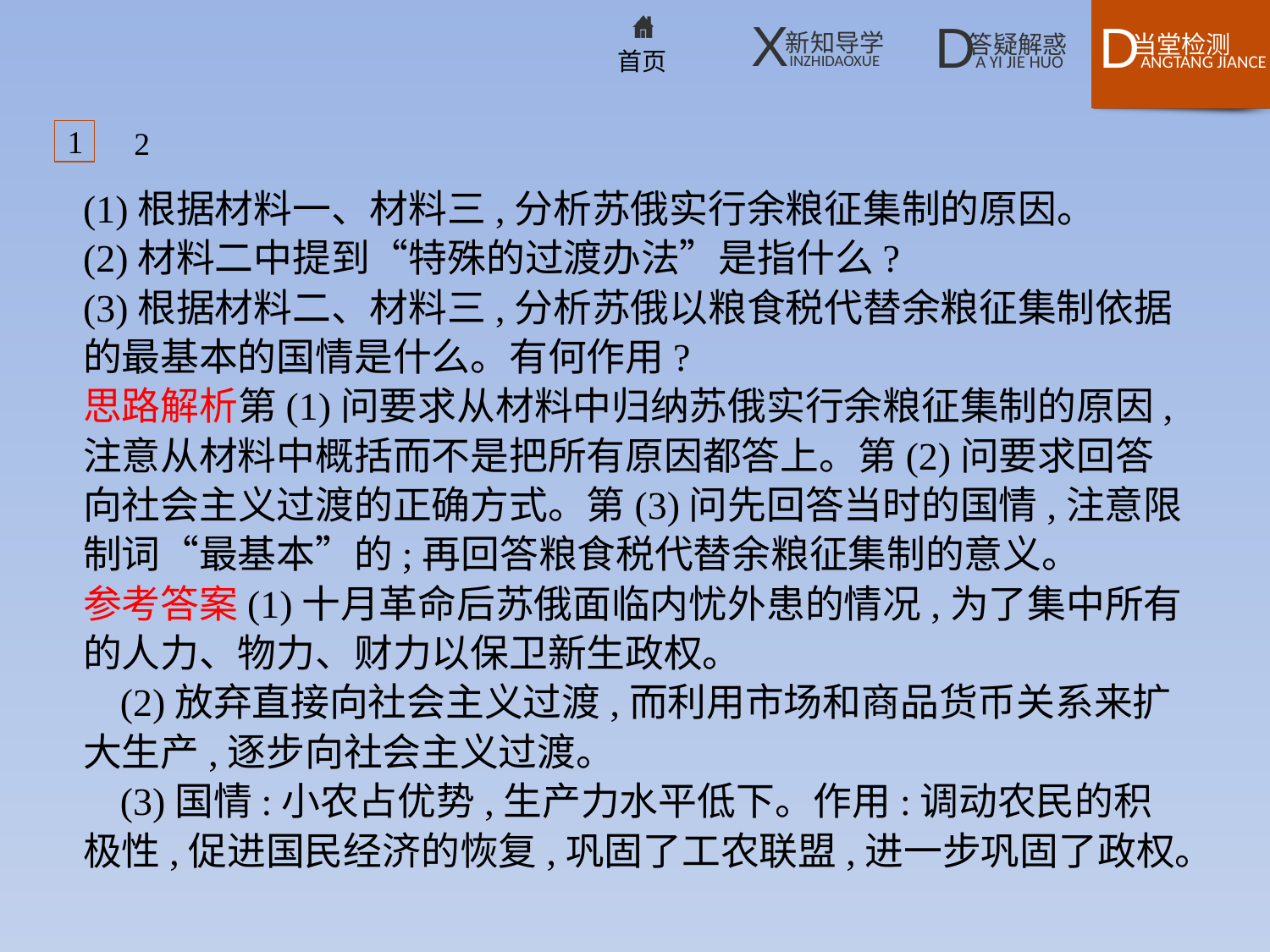

1
2
(1)根据材料一、材料三,分析苏俄实行余粮征集制的原因。
(2)材料二中提到“特殊的过渡办法”是指什么?
(3)根据材料二、材料三,分析苏俄以粮食税代替余粮征集制依据的最基本的国情是什么。有何作用?
思路解析第(1)问要求从材料中归纳苏俄实行余粮征集制的原因,注意从材料中概括而不是把所有原因都答上。第(2)问要求回答向社会主义过渡的正确方式。第(3)问先回答当时的国情,注意限制词“最基本”的;再回答粮食税代替余粮征集制的意义。
参考答案(1)十月革命后苏俄面临内忧外患的情况,为了集中所有的人力、物力、财力以保卫新生政权。
(2)放弃直接向社会主义过渡,而利用市场和商品货币关系来扩大生产,逐步向社会主义过渡。
(3)国情:小农占优势,生产力水平低下。作用:调动农民的积极性,促进国民经济的恢复,巩固了工农联盟,进一步巩固了政权。